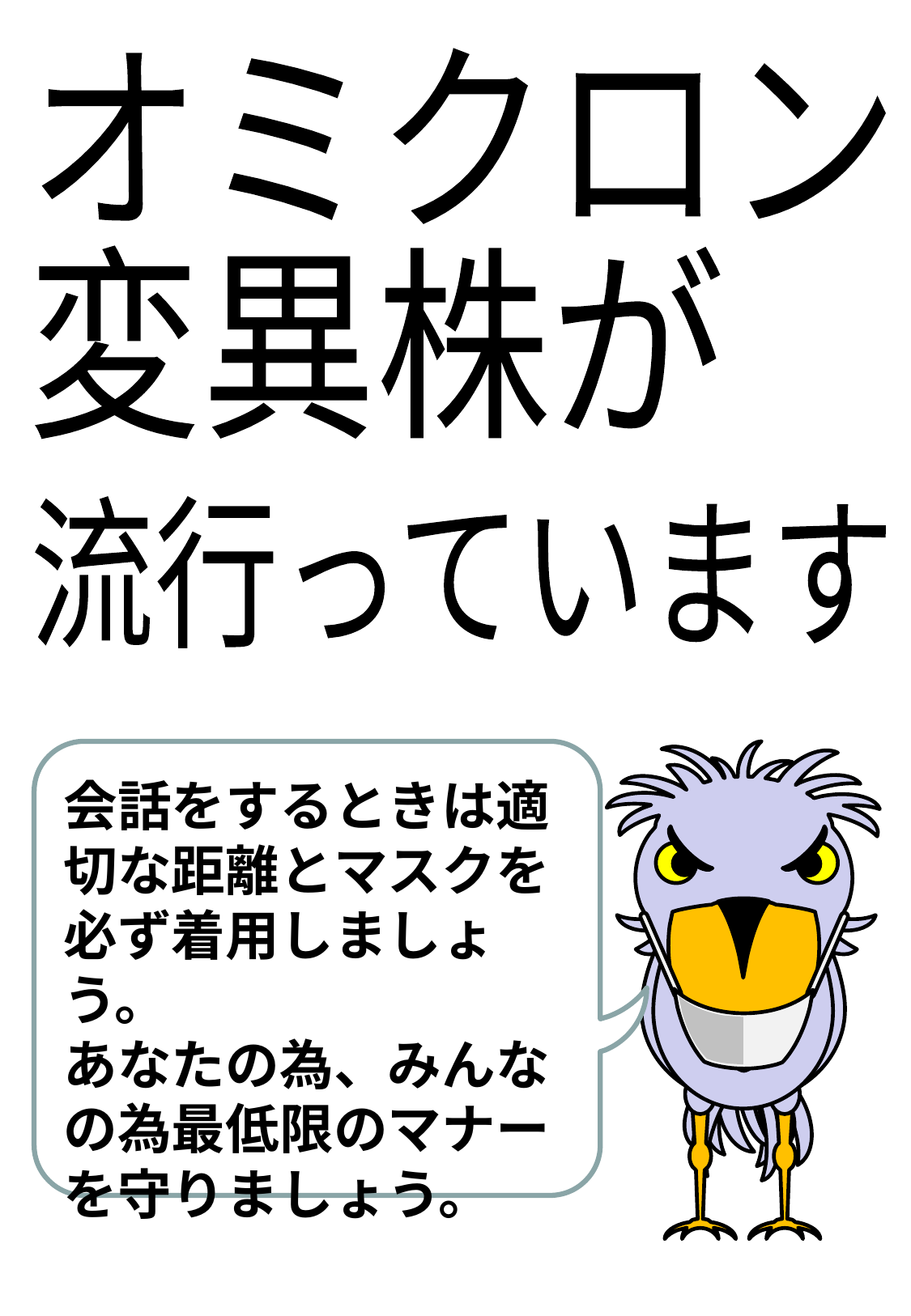

オミクロン
変異株が
流行っています

会話をするときは適切な距離とマスクを必ず着用しましょう。
あなたの為、みんなの為最低限のマナーを守りましょう。